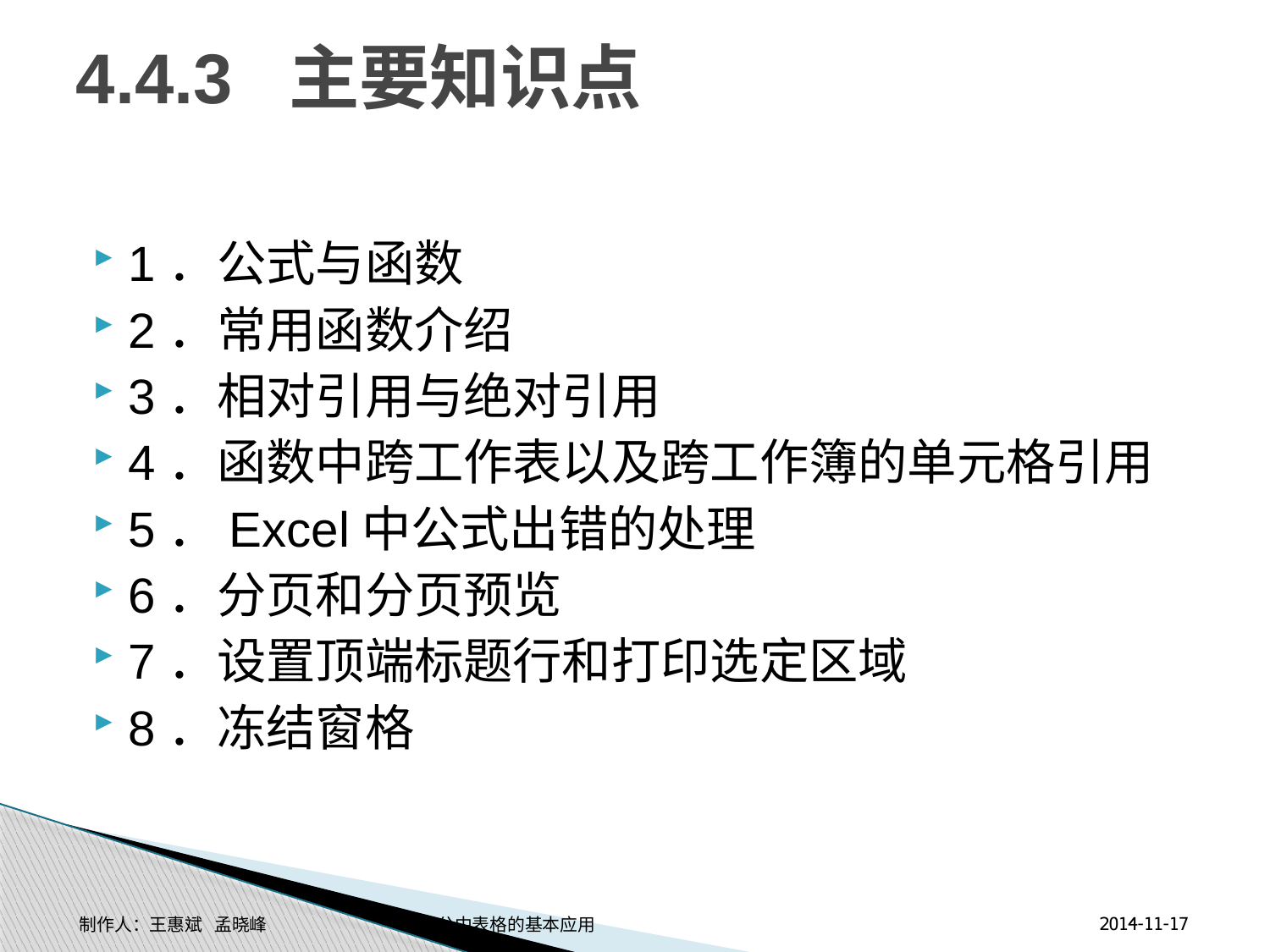

# 4.4.3  主要知识点
1．公式与函数
2．常用函数介绍
3．相对引用与绝对引用
4．函数中跨工作表以及跨工作簿的单元格引用
5．Excel中公式出错的处理
6．分页和分页预览
7．设置顶端标题行和打印选定区域
8．冻结窗格

2014-11-17
制作人：王惠斌   孟晓峰                                      办公中表格的基本应用